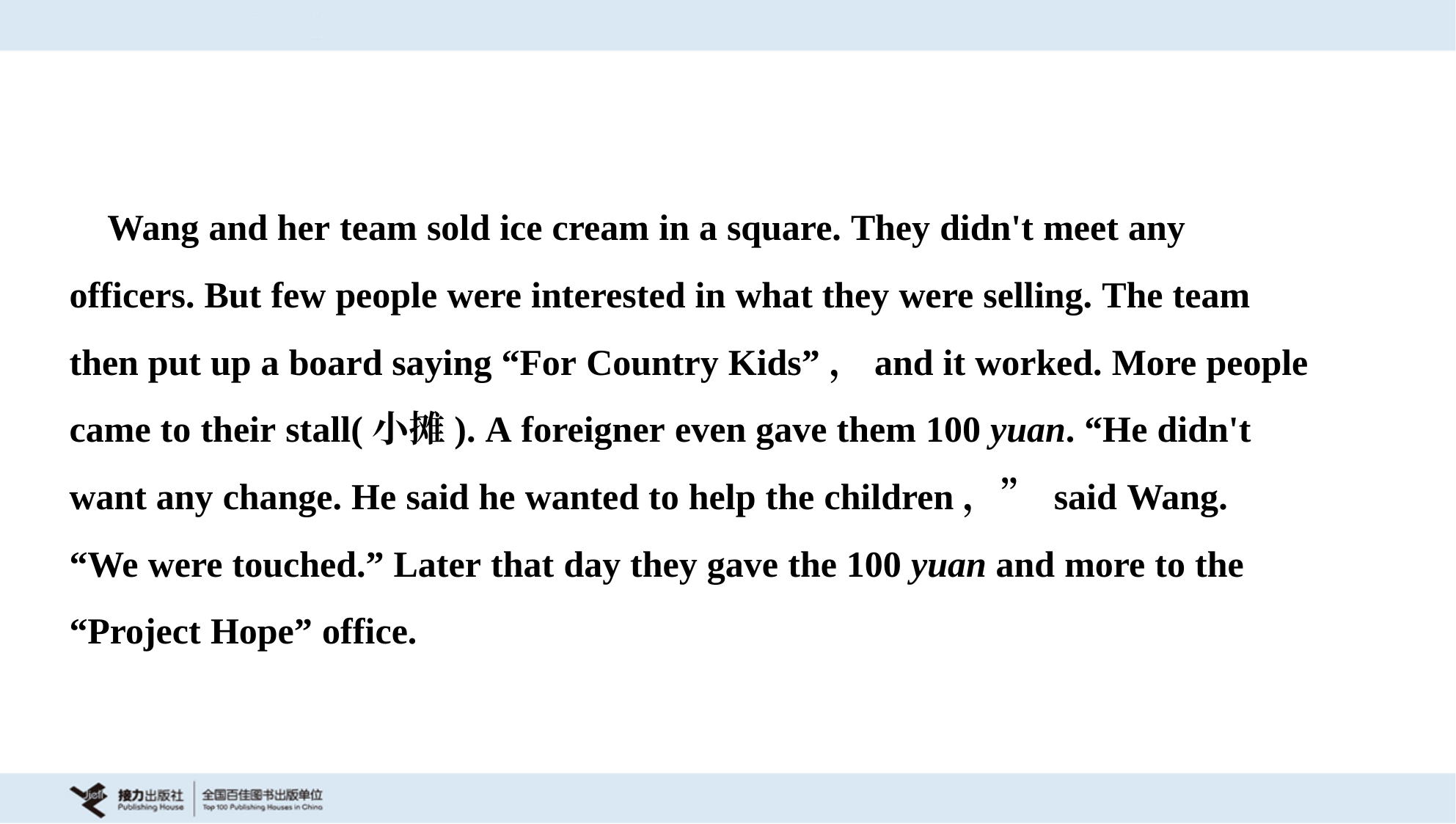

Wang and her team sold ice cream in a square. They didn't meet any
officers. But few people were interested in what they were selling. The team
then put up a board saying “For Country Kids”，and it worked. More people
came to their stall(小摊). A foreigner even gave them 100 yuan. “He didn't
want any change. He said he wanted to help the children，” said Wang.
“We were touched.” Later that day they gave the 100 yuan and more to the
“Project Hope” office.